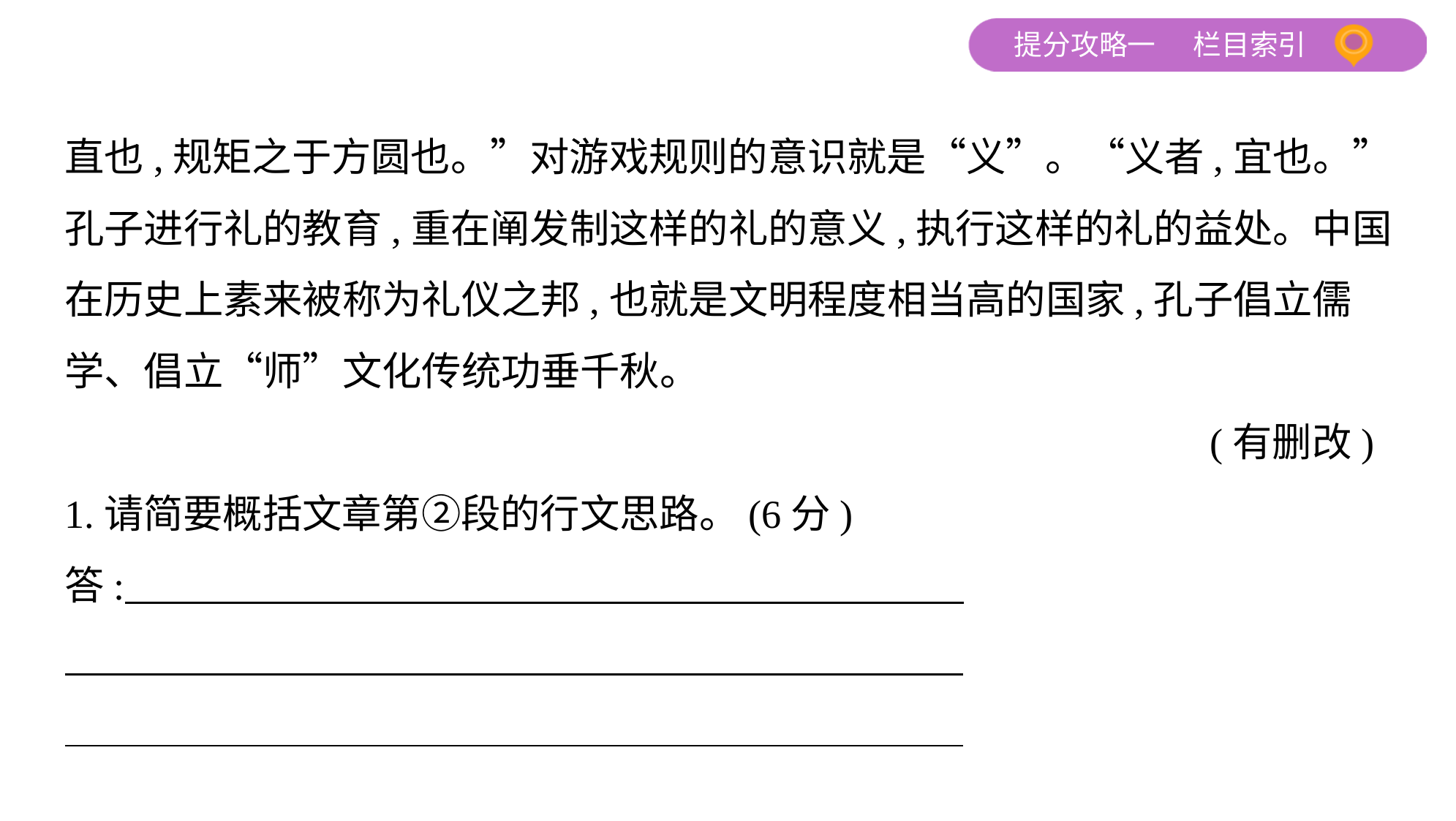

直也,规矩之于方圆也。”对游戏规则的意识就是“义”。“义者,宜也。”
孔子进行礼的教育,重在阐发制这样的礼的意义,执行这样的礼的益处。中国
在历史上素来被称为礼仪之邦,也就是文明程度相当高的国家,孔子倡立儒
学、倡立“师”文化传统功垂千秋。
                                                                                                                    (有删改)
1.请简要概括文章第②段的行文思路。(6分)
答: